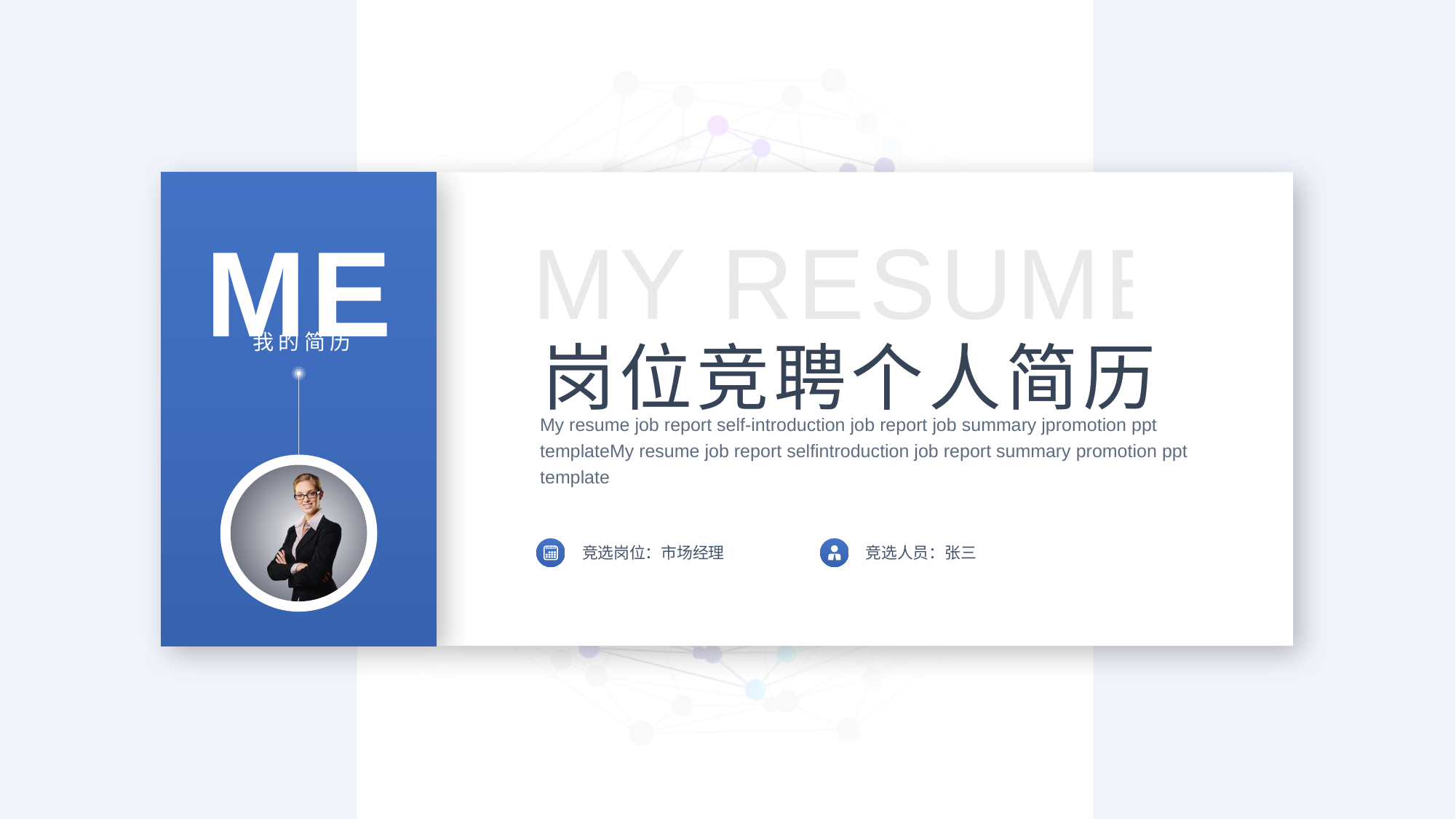

ME
MY RESUME
我的简历
岗位竞聘个人简历

My resume job report self-introduction job report job summary jpromotion ppt templateMy resume job report selfintroduction job report summary promotion ppt template

竞选岗位：市场经理

竞选人员：张三